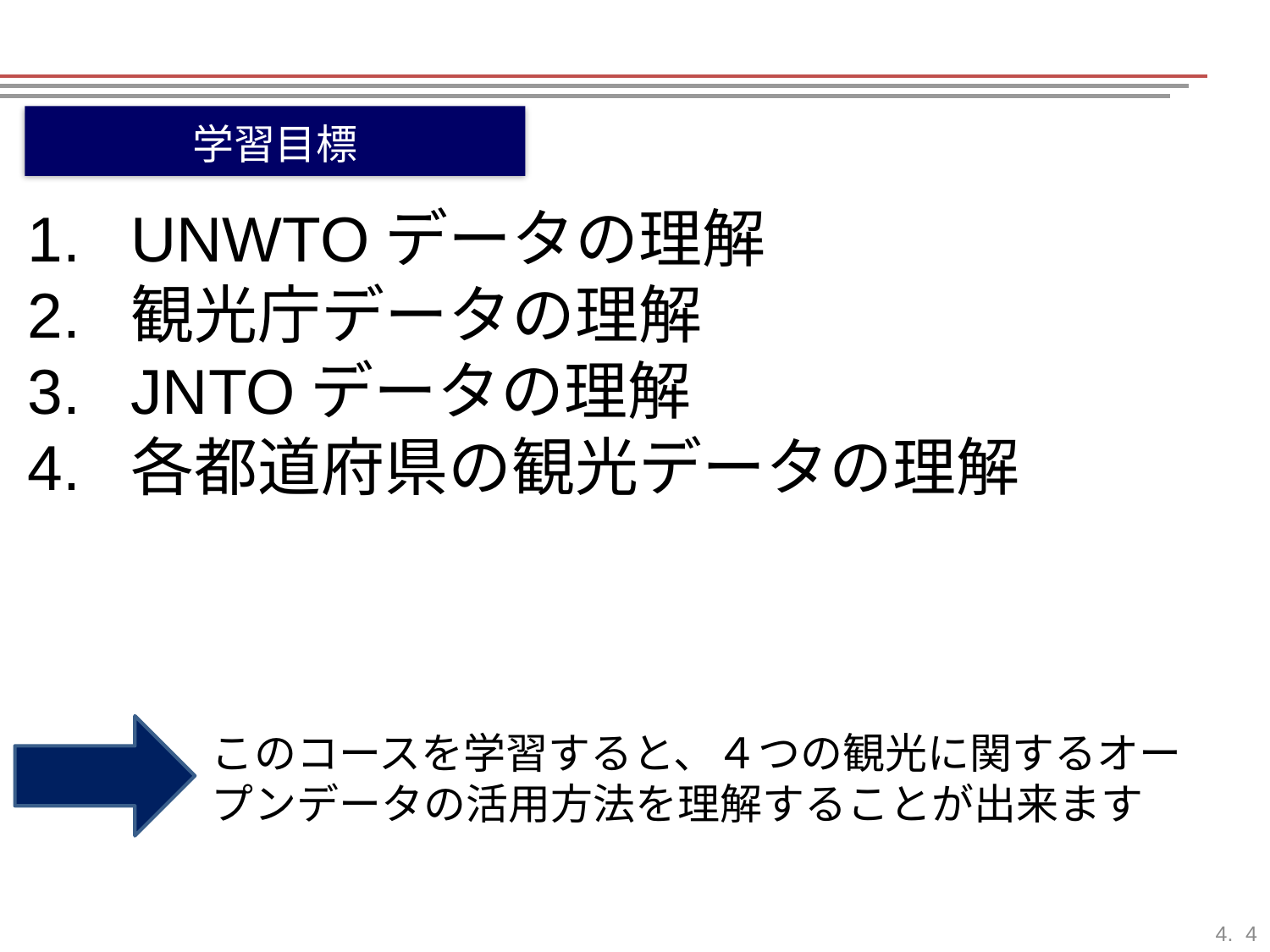

学習目標
UNWTOデータの理解
観光庁データの理解
JNTOデータの理解
各都道府県の観光データの理解

このコースを学習すると、４つの観光に関するオープンデータの活用方法を理解することが出来ます
4